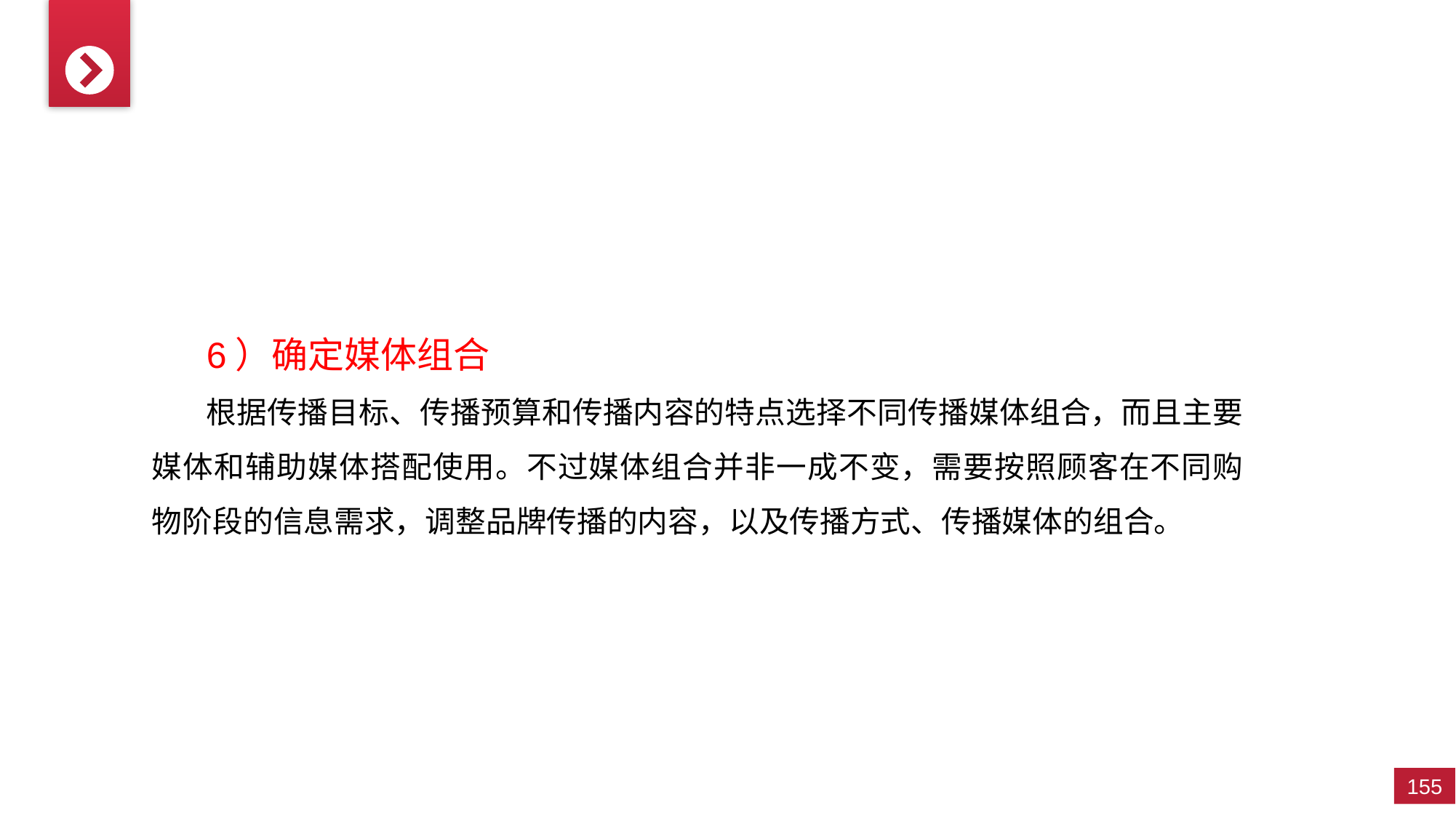

6）确定媒体组合
根据传播目标、传播预算和传播内容的特点选择不同传播媒体组合，而且主要媒体和辅助媒体搭配使用。不过媒体组合并非一成不变，需要按照顾客在不同购物阶段的信息需求，调整品牌传播的内容，以及传播方式、传播媒体的组合。